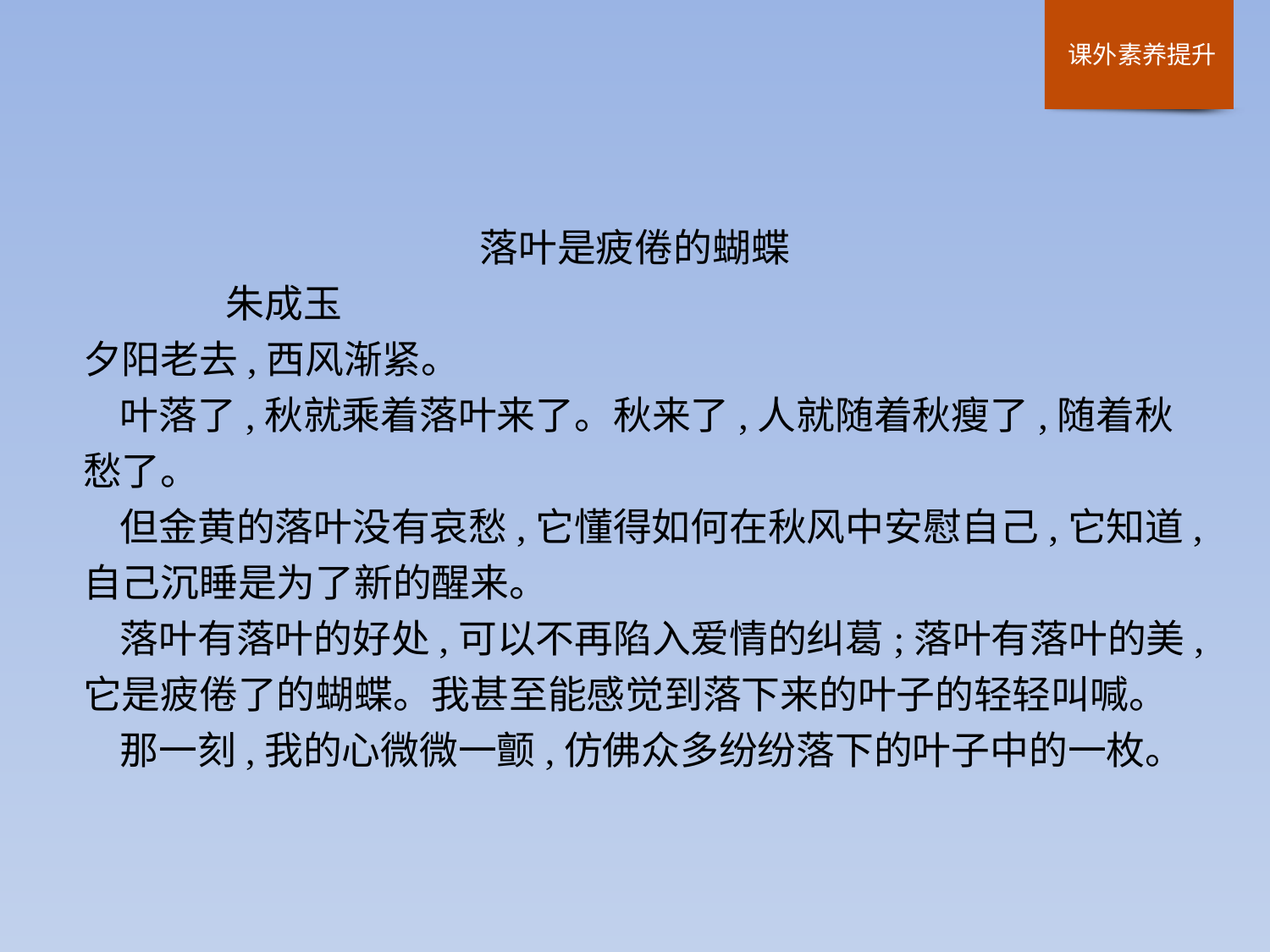

落叶是疲倦的蝴蝶
	朱成玉
夕阳老去,西风渐紧。
叶落了,秋就乘着落叶来了。秋来了,人就随着秋瘦了,随着秋愁了。
但金黄的落叶没有哀愁,它懂得如何在秋风中安慰自己,它知道,自己沉睡是为了新的醒来。
落叶有落叶的好处,可以不再陷入爱情的纠葛;落叶有落叶的美,它是疲倦了的蝴蝶。我甚至能感觉到落下来的叶子的轻轻叫喊。
那一刻,我的心微微一颤,仿佛众多纷纷落下的叶子中的一枚。